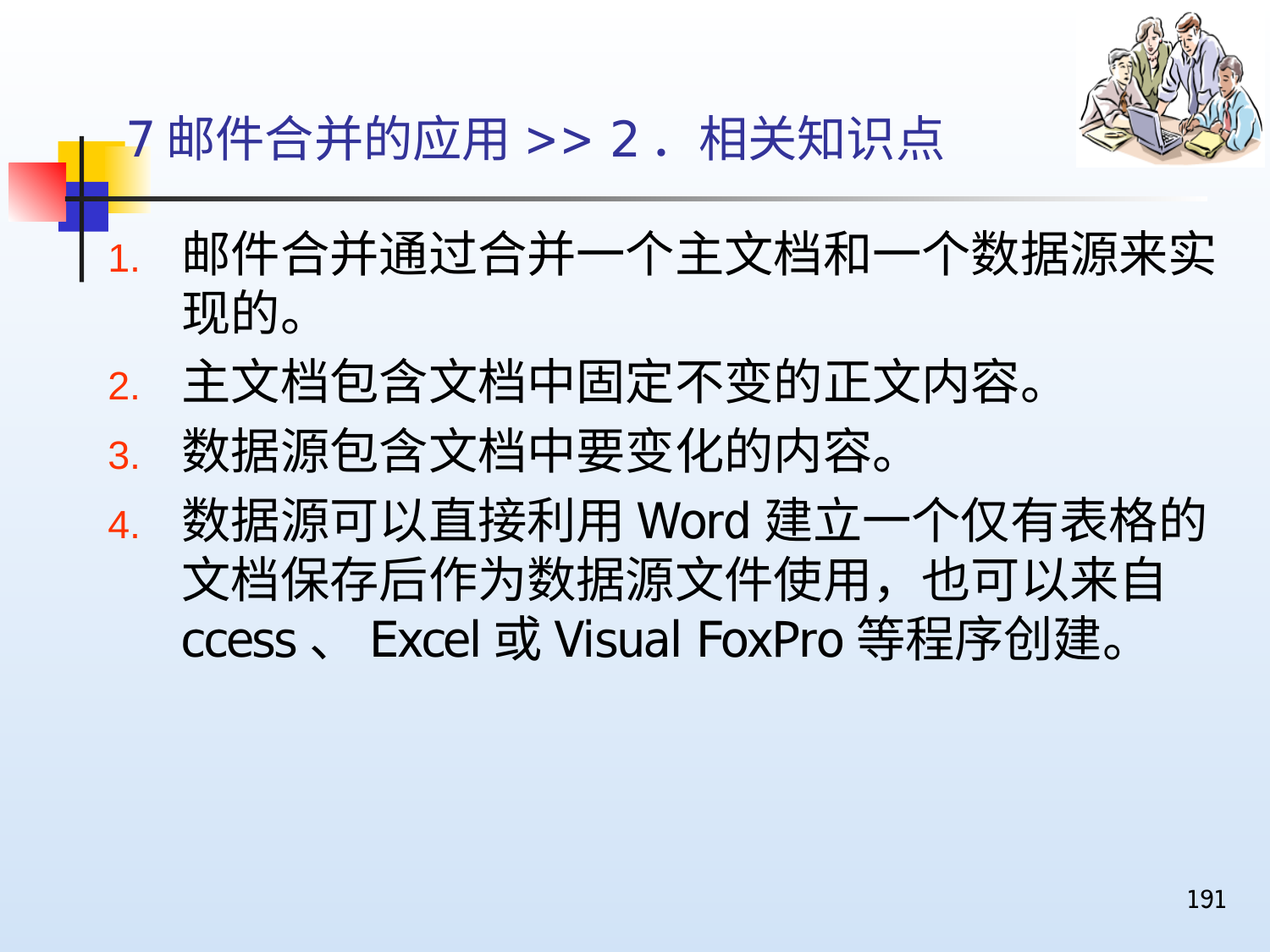

# 7邮件合并的应用>> 2．相关知识点
邮件合并通过合并一个主文档和一个数据源来实现的。
主文档包含文档中固定不变的正文内容。
数据源包含文档中要变化的内容。
数据源可以直接利用Word建立一个仅有表格的文档保存后作为数据源文件使用，也可以来自ccess、Excel或Visual FoxPro等程序创建。
191